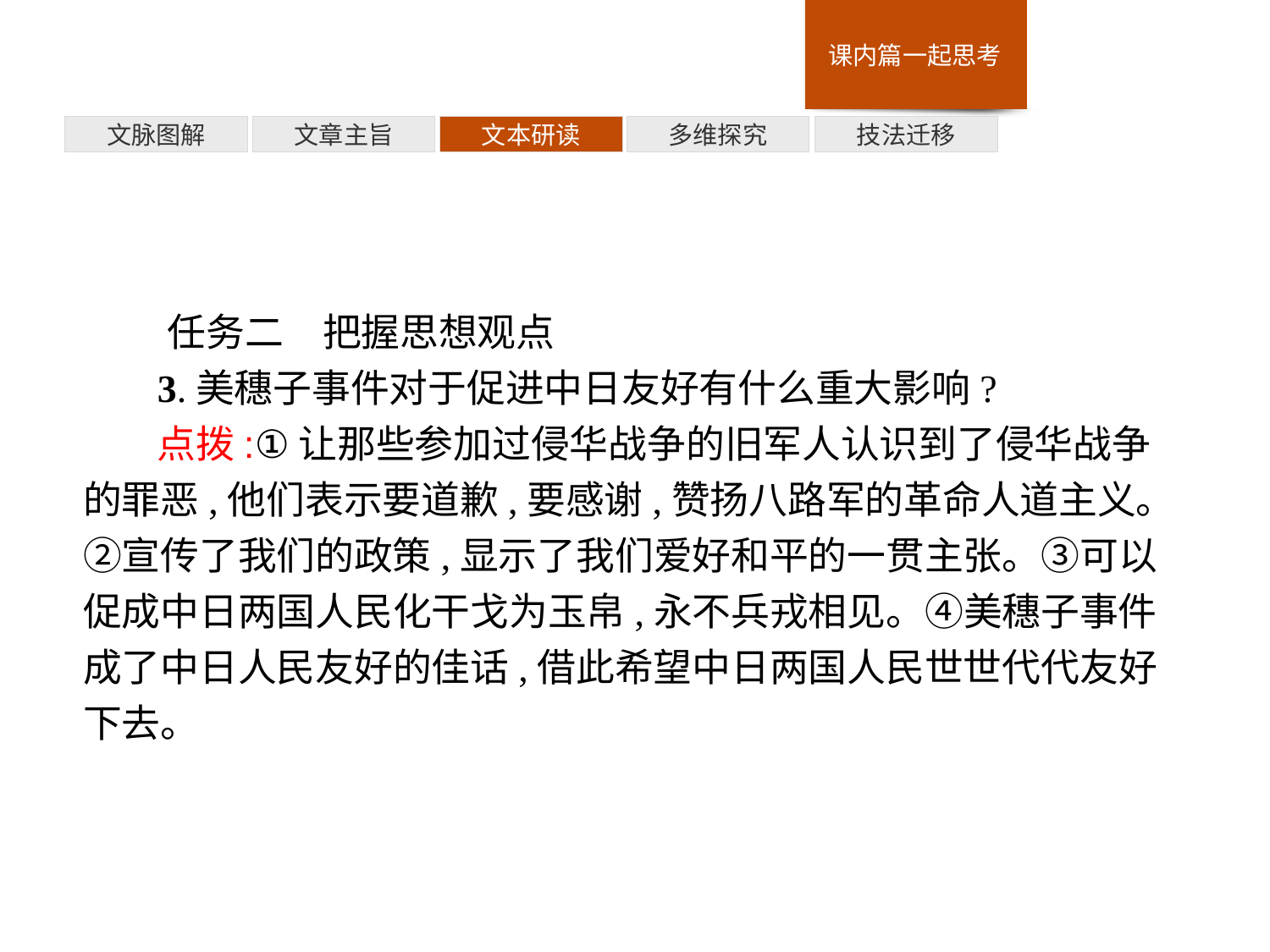

技法迁移
多维探究
文本研读
文章主旨
文脉图解
任务二　把握思想观点
3.美穗子事件对于促进中日友好有什么重大影响?
点拨:①让那些参加过侵华战争的旧军人认识到了侵华战争的罪恶,他们表示要道歉,要感谢,赞扬八路军的革命人道主义。②宣传了我们的政策,显示了我们爱好和平的一贯主张。③可以促成中日两国人民化干戈为玉帛,永不兵戎相见。④美穗子事件成了中日人民友好的佳话,借此希望中日两国人民世世代代友好下去。